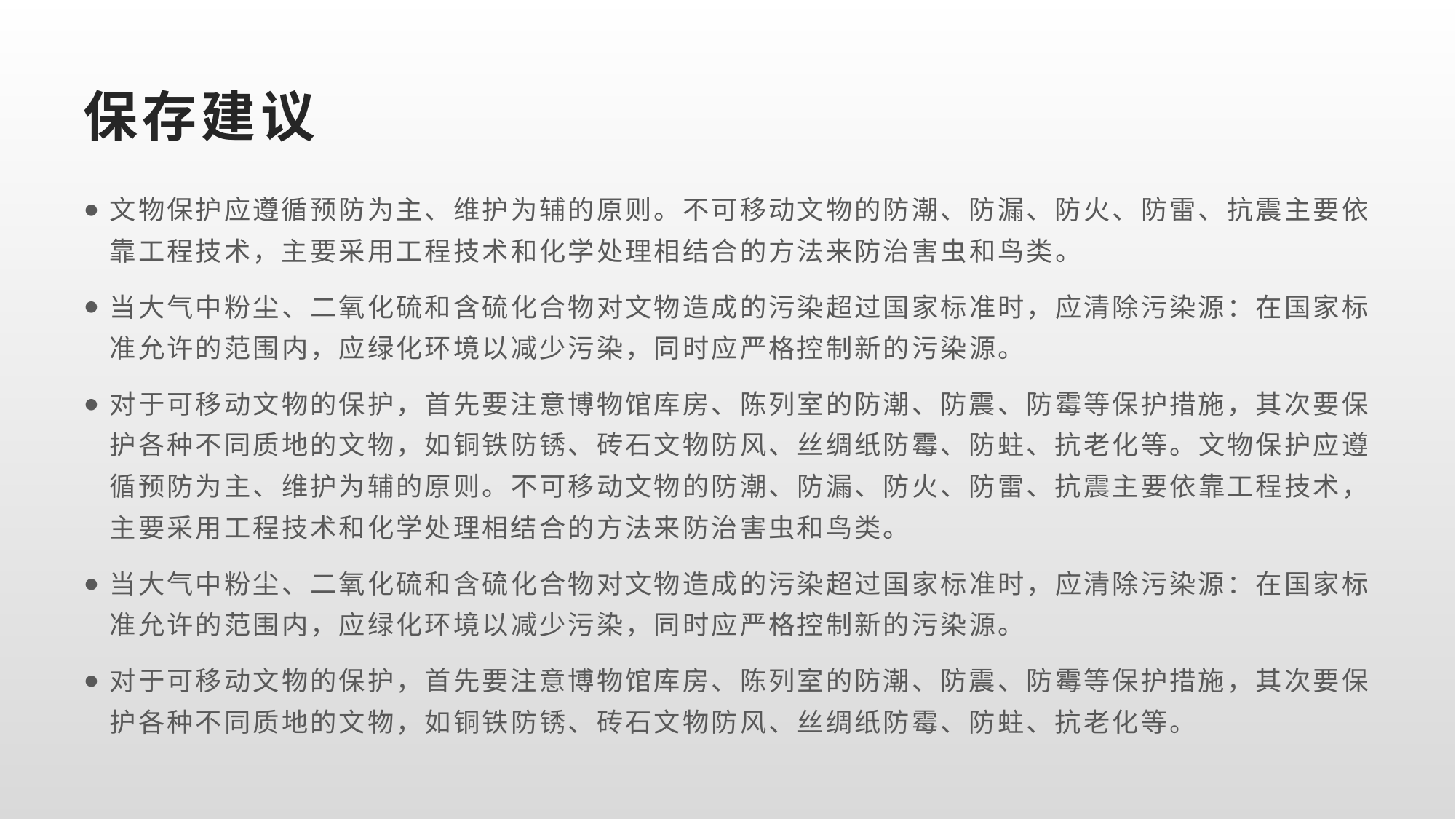

# 保存建议
文物保护应遵循预防为主、维护为辅的原则。不可移动文物的防潮、防漏、防火、防雷、抗震主要依靠工程技术，主要采用工程技术和化学处理相结合的方法来防治害虫和鸟类。
当大气中粉尘、二氧化硫和含硫化合物对文物造成的污染超过国家标准时，应清除污染源：在国家标准允许的范围内，应绿化环境以减少污染，同时应严格控制新的污染源。
对于可移动文物的保护，首先要注意博物馆库房、陈列室的防潮、防震、防霉等保护措施，其次要保护各种不同质地的文物，如铜铁防锈、砖石文物防风、丝绸纸防霉、防蛀、抗老化等。文物保护应遵循预防为主、维护为辅的原则。不可移动文物的防潮、防漏、防火、防雷、抗震主要依靠工程技术，主要采用工程技术和化学处理相结合的方法来防治害虫和鸟类。
当大气中粉尘、二氧化硫和含硫化合物对文物造成的污染超过国家标准时，应清除污染源：在国家标准允许的范围内，应绿化环境以减少污染，同时应严格控制新的污染源。
对于可移动文物的保护，首先要注意博物馆库房、陈列室的防潮、防震、防霉等保护措施，其次要保护各种不同质地的文物，如铜铁防锈、砖石文物防风、丝绸纸防霉、防蛀、抗老化等。